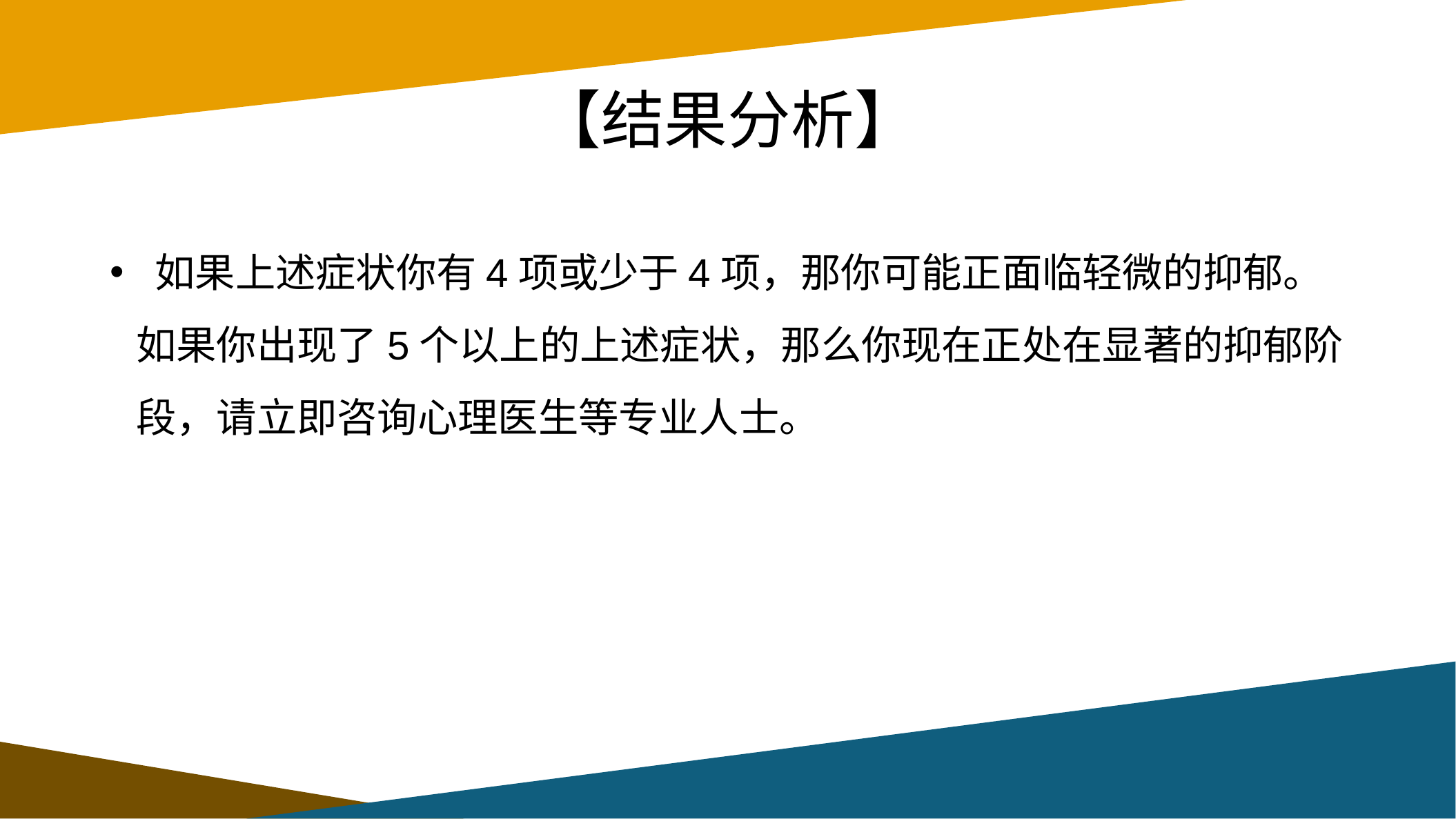

# 【结果分析】
 如果上述症状你有4项或少于4项，那你可能正面临轻微的抑郁。如果你出现了5个以上的上述症状，那么你现在正处在显著的抑郁阶段，请立即咨询心理医生等专业人士。